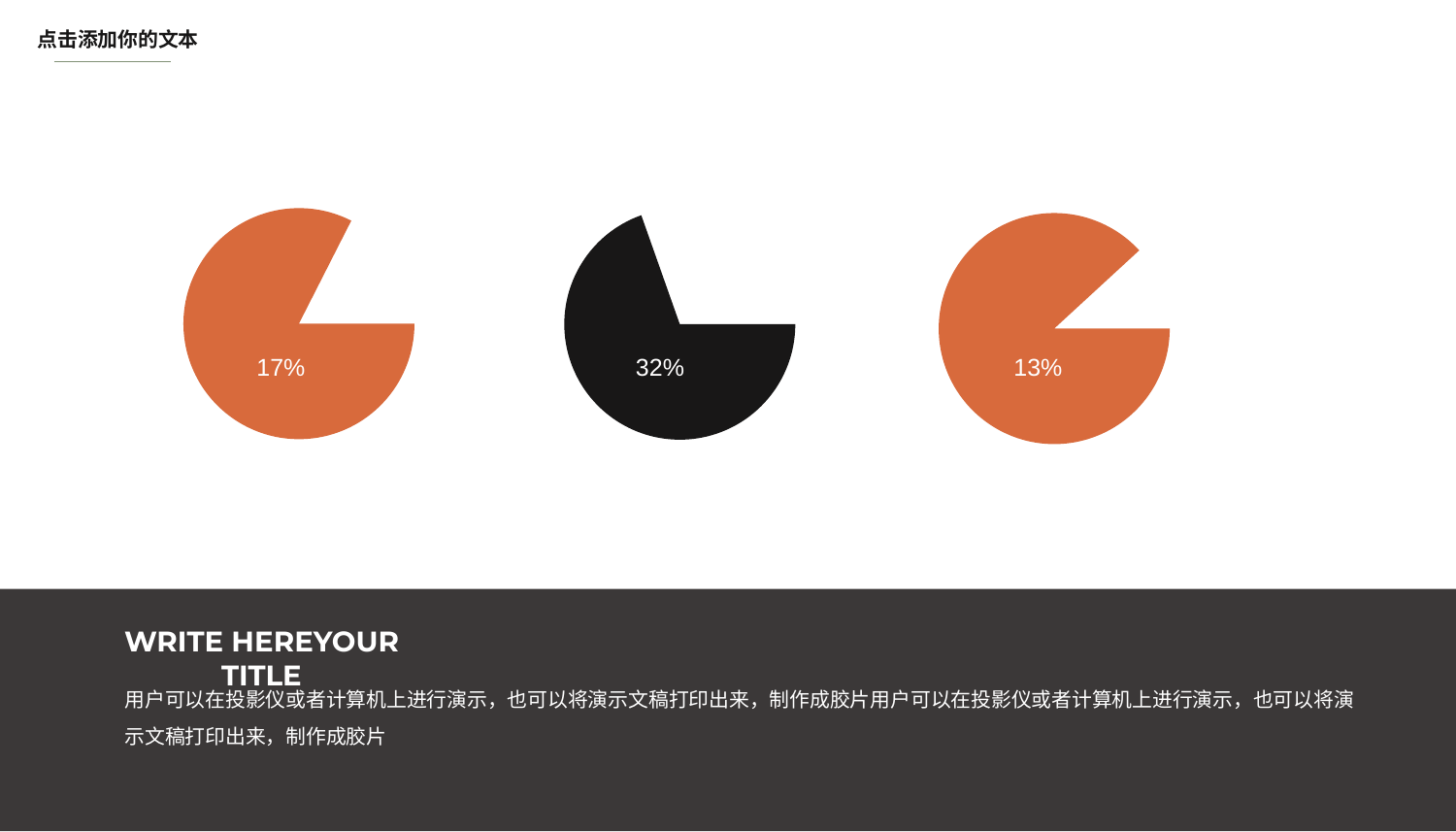

点击添加你的文本

32%
13%
17%

WRITE HEREYOUR TITLE

用户可以在投影仪或者计算机上进行演示，也可以将演示文稿打印出来，制作成胶片用户可以在投影仪或者计算机上进行演示，也可以将演示文稿打印出来，制作成胶片